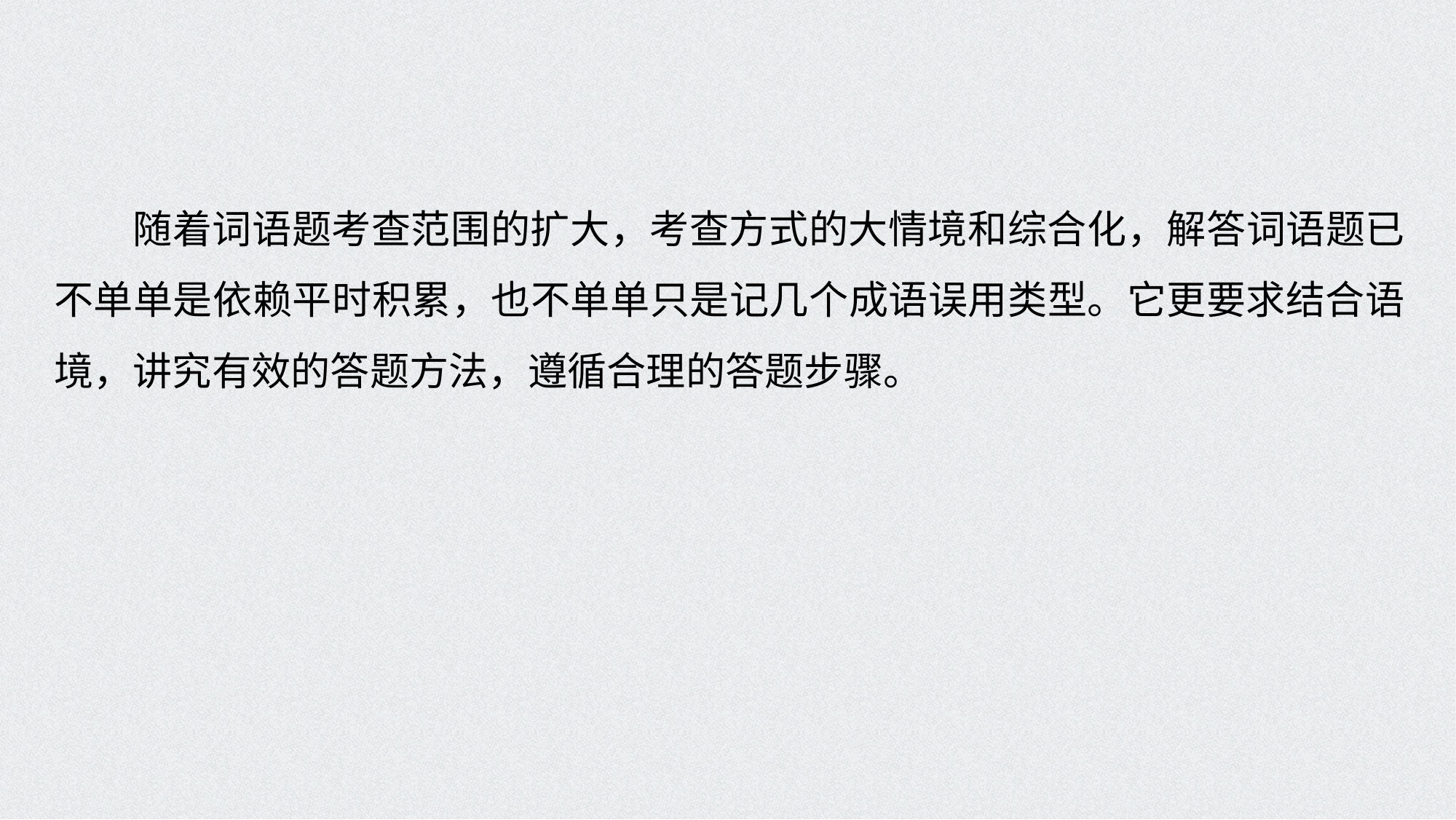

随着词语题考查范围的扩大，考查方式的大情境和综合化，解答词语题已不单单是依赖平时积累，也不单单只是记几个成语误用类型。它更要求结合语境，讲究有效的答题方法，遵循合理的答题步骤。